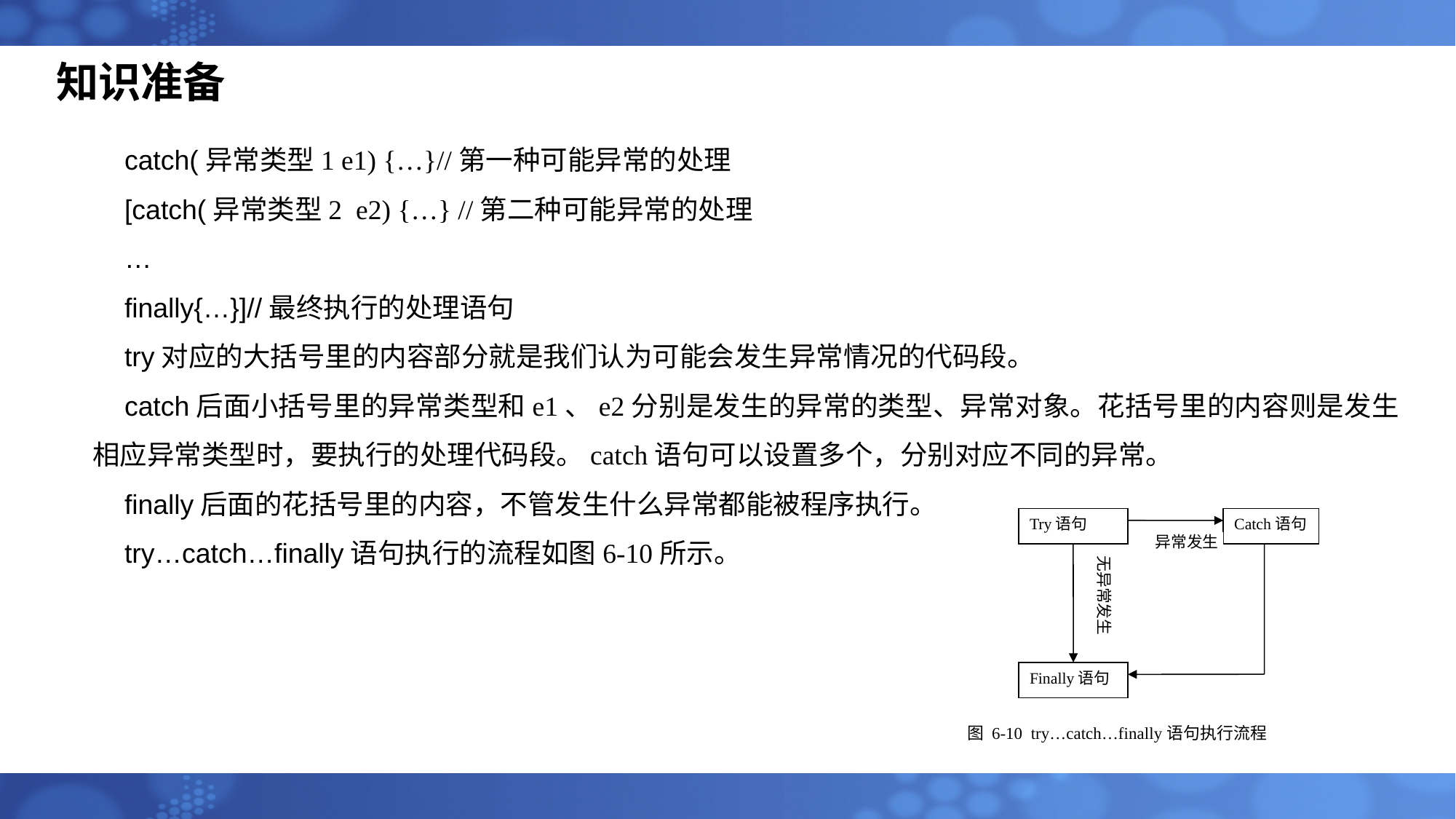

知识准备
catch(异常类型1 e1) {…}//第一种可能异常的处理
[catch(异常类型2  e2) {…} //第二种可能异常的处理
…
finally{…}]//最终执行的处理语句
try对应的大括号里的内容部分就是我们认为可能会发生异常情况的代码段。
catch后面小括号里的异常类型和e1、e2分别是发生的异常的类型、异常对象。花括号里的内容则是发生相应异常类型时，要执行的处理代码段。catch语句可以设置多个，分别对应不同的异常。
finally后面的花括号里的内容，不管发生什么异常都能被程序执行。
try…catch…finally语句执行的流程如图6-10所示。

Try语句

Catch语句

异常发生
无异常发生
Finally语句

图 6-10  try…catch…finally语句执行流程